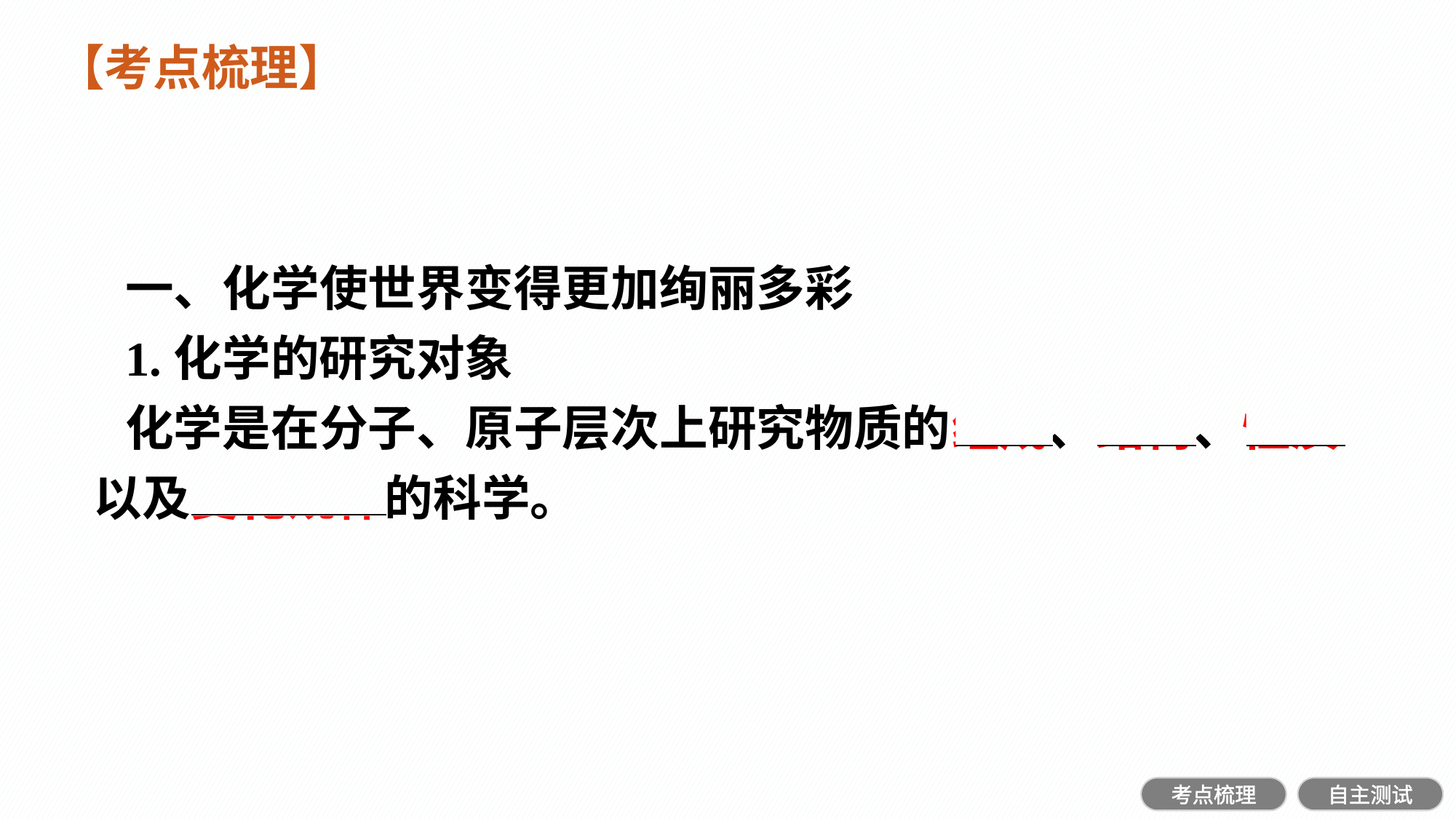

【考点梳理】
一、化学使世界变得更加绚丽多彩
1.化学的研究对象
化学是在分子、原子层次上研究物质的组成、结构、性质以及变化规律的科学。